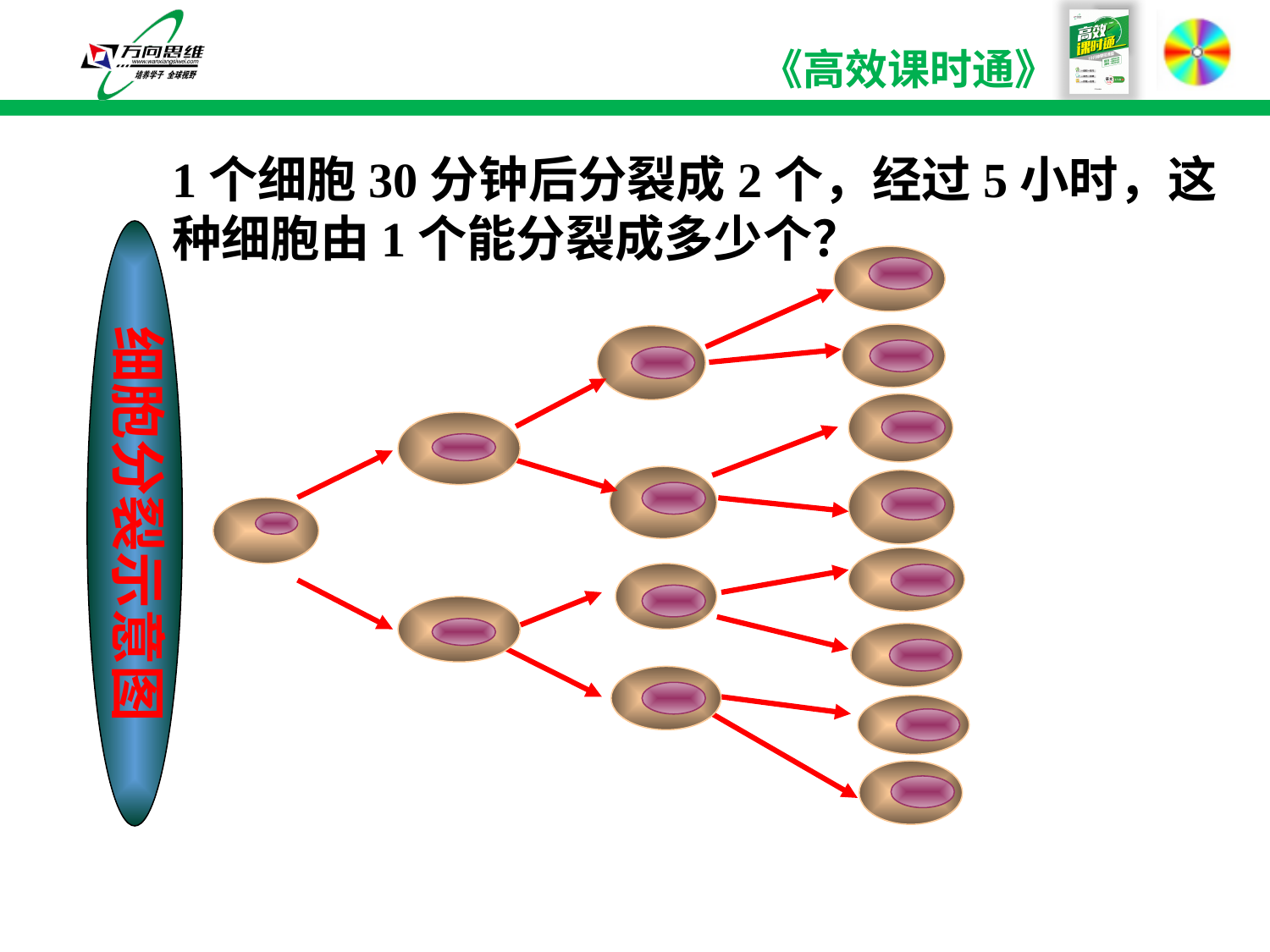

1个细胞30分钟后分裂成2个，经过5小时，这种细胞由1个能分裂成多少个？
       细胞分裂示意图